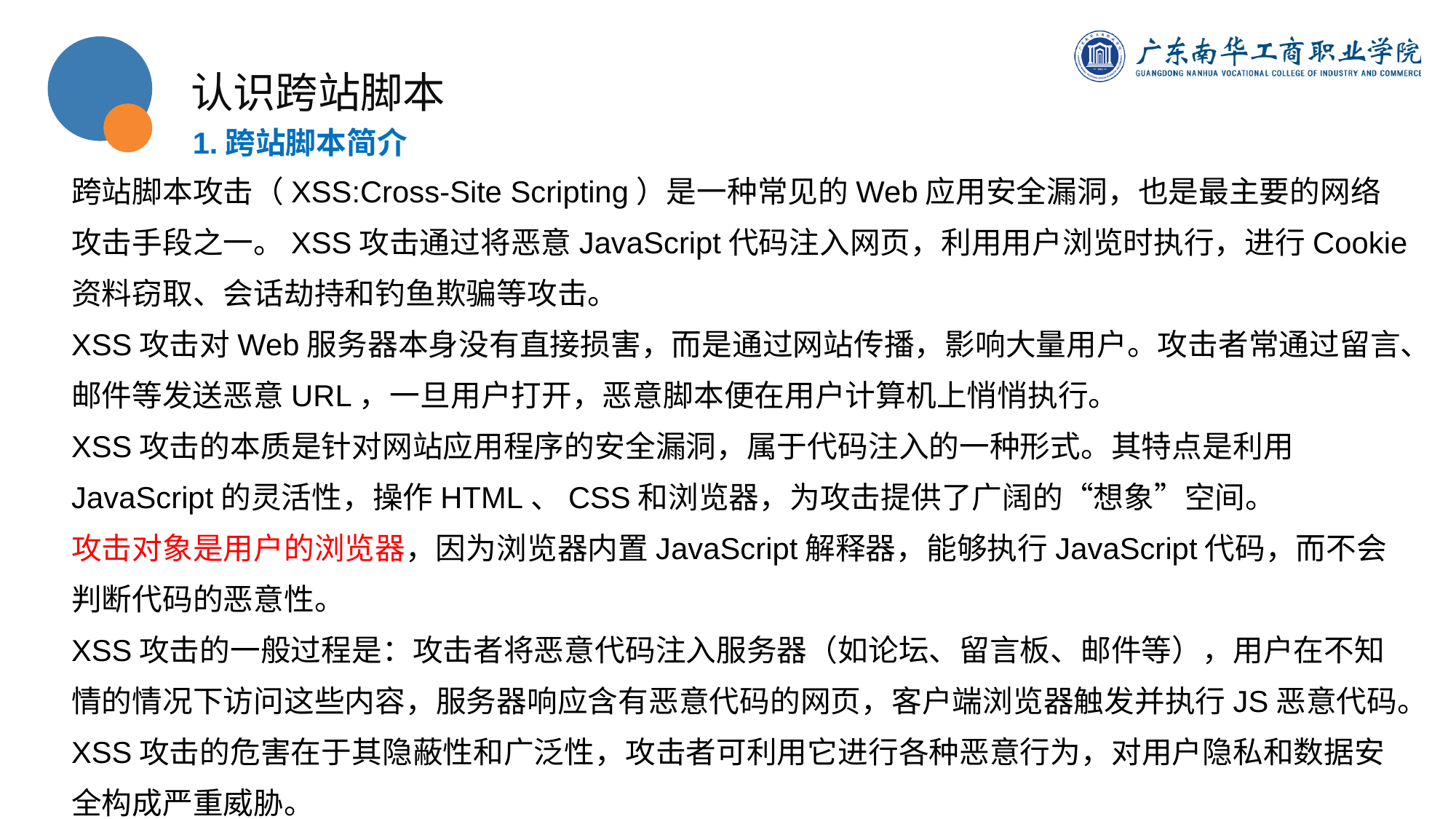

认识跨站脚本

1.跨站脚本简介
跨站脚本攻击（XSS:Cross-Site Scripting）是一种常见的Web应用安全漏洞，也是最主要的网络攻击手段之一。XSS攻击通过将恶意JavaScript代码注入网页，利用用户浏览时执行，进行Cookie资料窃取、会话劫持和钓鱼欺骗等攻击。
XSS攻击对Web服务器本身没有直接损害，而是通过网站传播，影响大量用户。攻击者常通过留言、邮件等发送恶意URL，一旦用户打开，恶意脚本便在用户计算机上悄悄执行。
XSS攻击的本质是针对网站应用程序的安全漏洞，属于代码注入的一种形式。其特点是利用JavaScript的灵活性，操作HTML、CSS和浏览器，为攻击提供了广阔的“想象”空间。
攻击对象是用户的浏览器，因为浏览器内置JavaScript解释器，能够执行JavaScript代码，而不会判断代码的恶意性。
XSS攻击的一般过程是：攻击者将恶意代码注入服务器（如论坛、留言板、邮件等），用户在不知情的情况下访问这些内容，服务器响应含有恶意代码的网页，客户端浏览器触发并执行JS恶意代码。
XSS攻击的危害在于其隐蔽性和广泛性，攻击者可利用它进行各种恶意行为，对用户隐私和数据安全构成严重威胁。